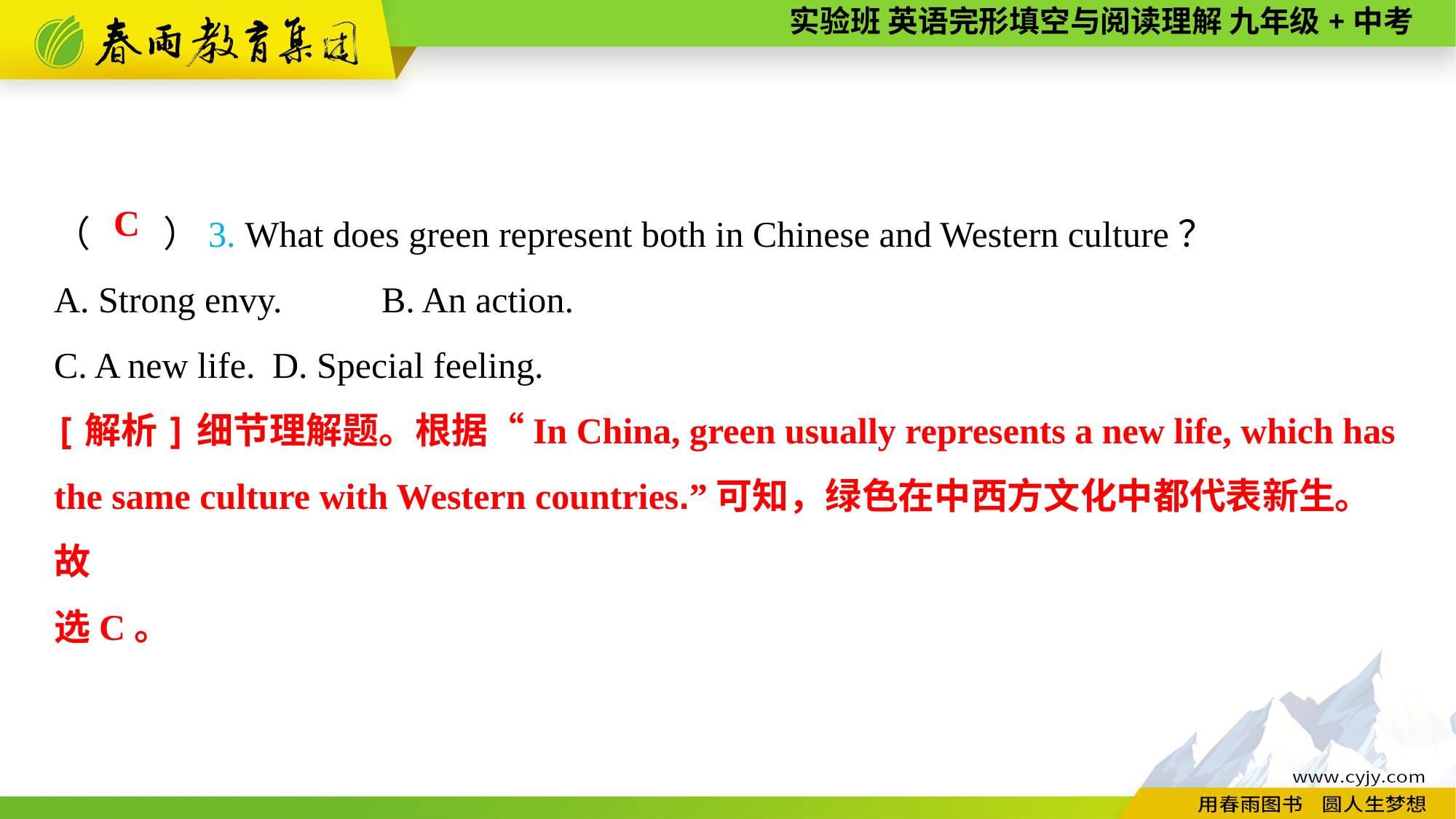

（　　）3. What does green represent both in Chinese and Western culture？
A. Strong envy.	B. An action.
C. A new life.	D. Special feeling.
C
[解析]细节理解题。根据“In China, green usually represents a new life, which has the same culture with Western countries.”可知，绿色在中西方文化中都代表新生。故
选C。